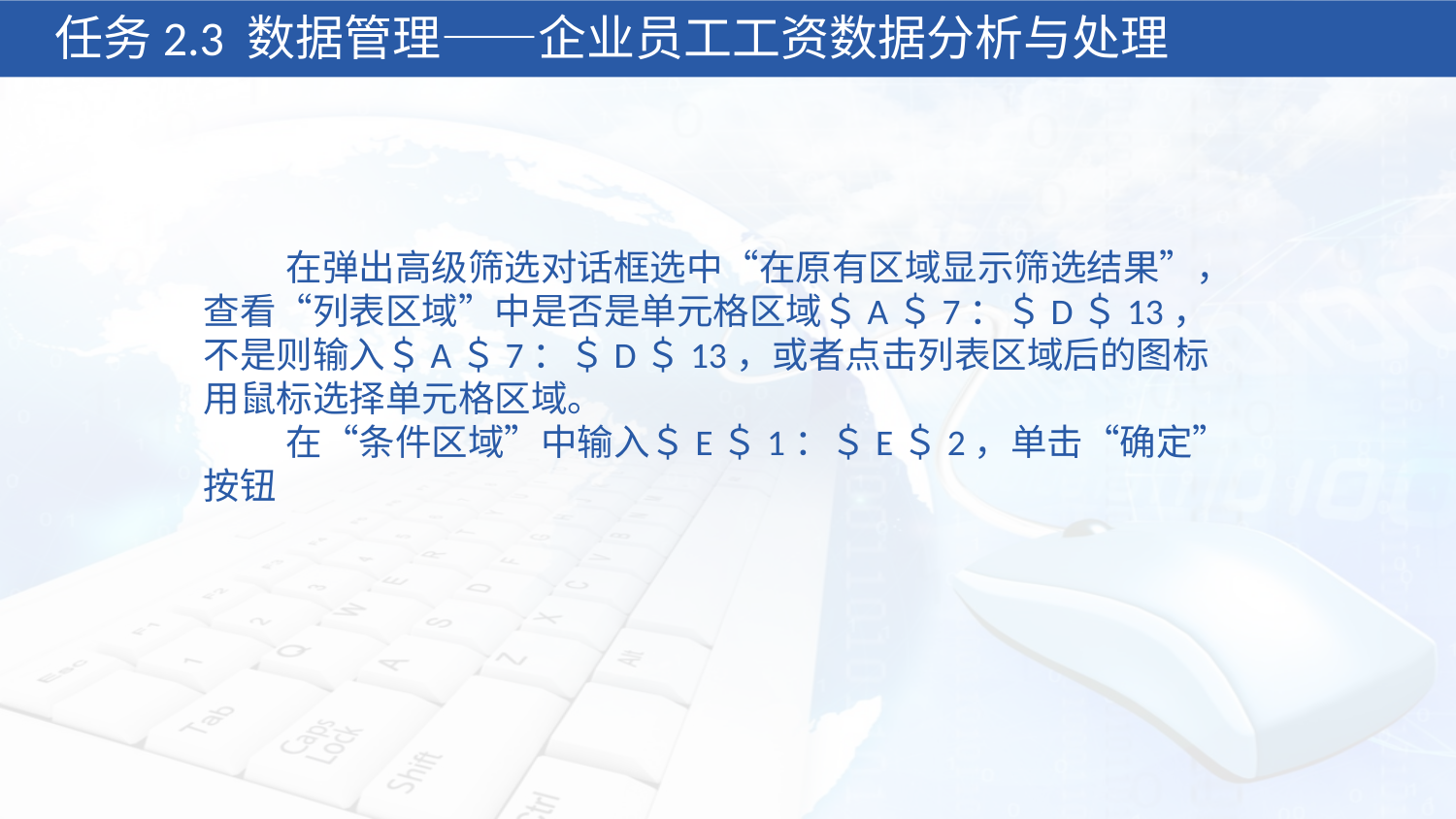

任务2.3 数据管理——企业员工工资数据分析与处理
         在弹出高级筛选对话框选中“在原有区域显示筛选结果”，查看“列表区域”中是否是单元格区域＄A＄7：＄D＄13，不是则输入＄A＄7：＄D＄13，或者点击列表区域后的图标用鼠标选择单元格区域。
         在“条件区域”中输入＄E＄1：＄E＄2，单击“确定”按钮